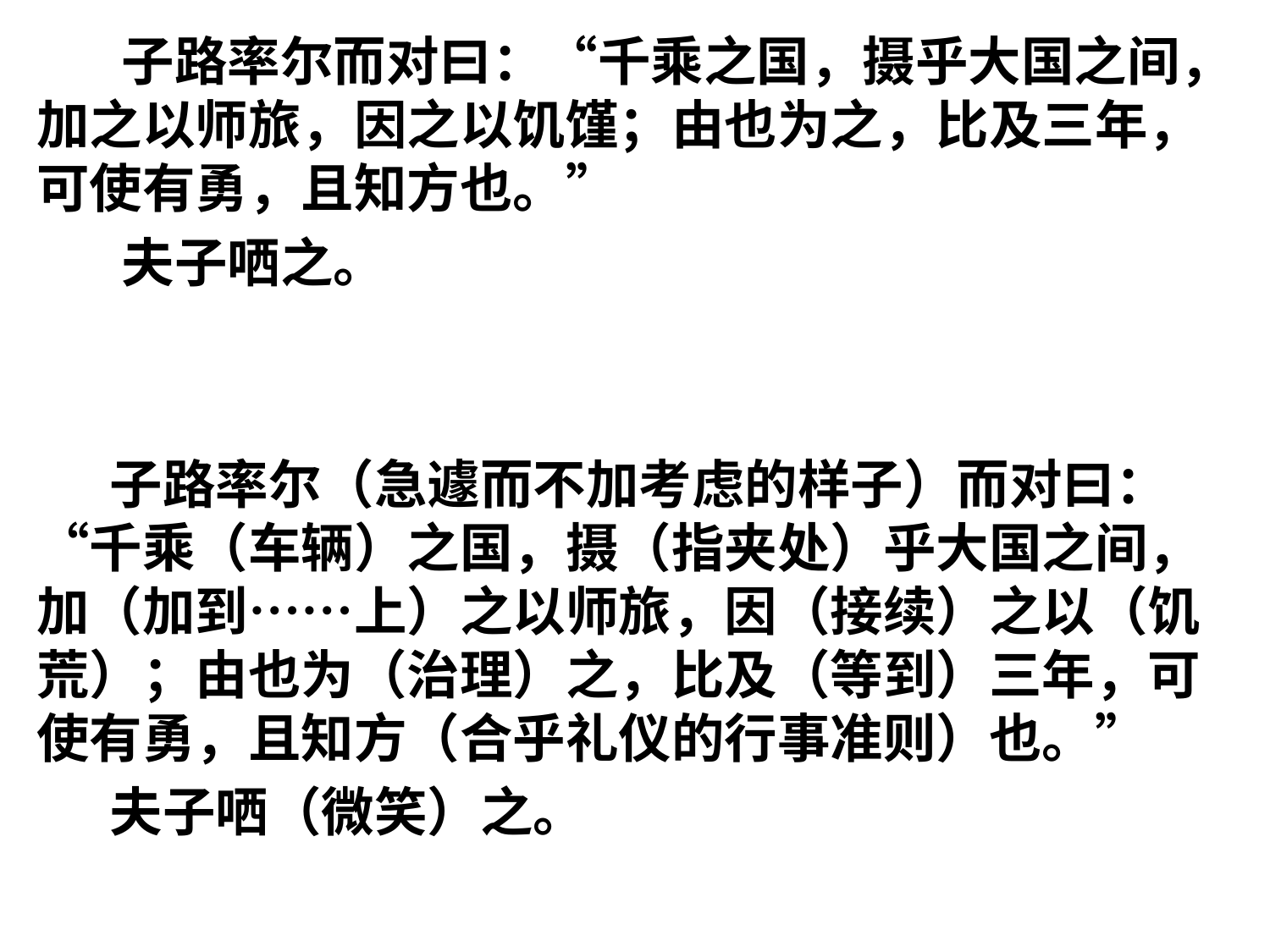

子路率尔而对曰：“千乘之国，摄乎大国之间，加之以师旅，因之以饥馑；由也为之，比及三年，可使有勇，且知方也。”
      夫子哂之。

     子路率尔（急遽而不加考虑的样子）而对曰：“千乘（车辆）之国，摄（指夹处）乎大国之间，加（加到……上）之以师旅，因（接续）之以（饥荒）；由也为（治理）之，比及（等到）三年，可使有勇，且知方（合乎礼仪的行事准则）也。”
     夫子哂（微笑）之。